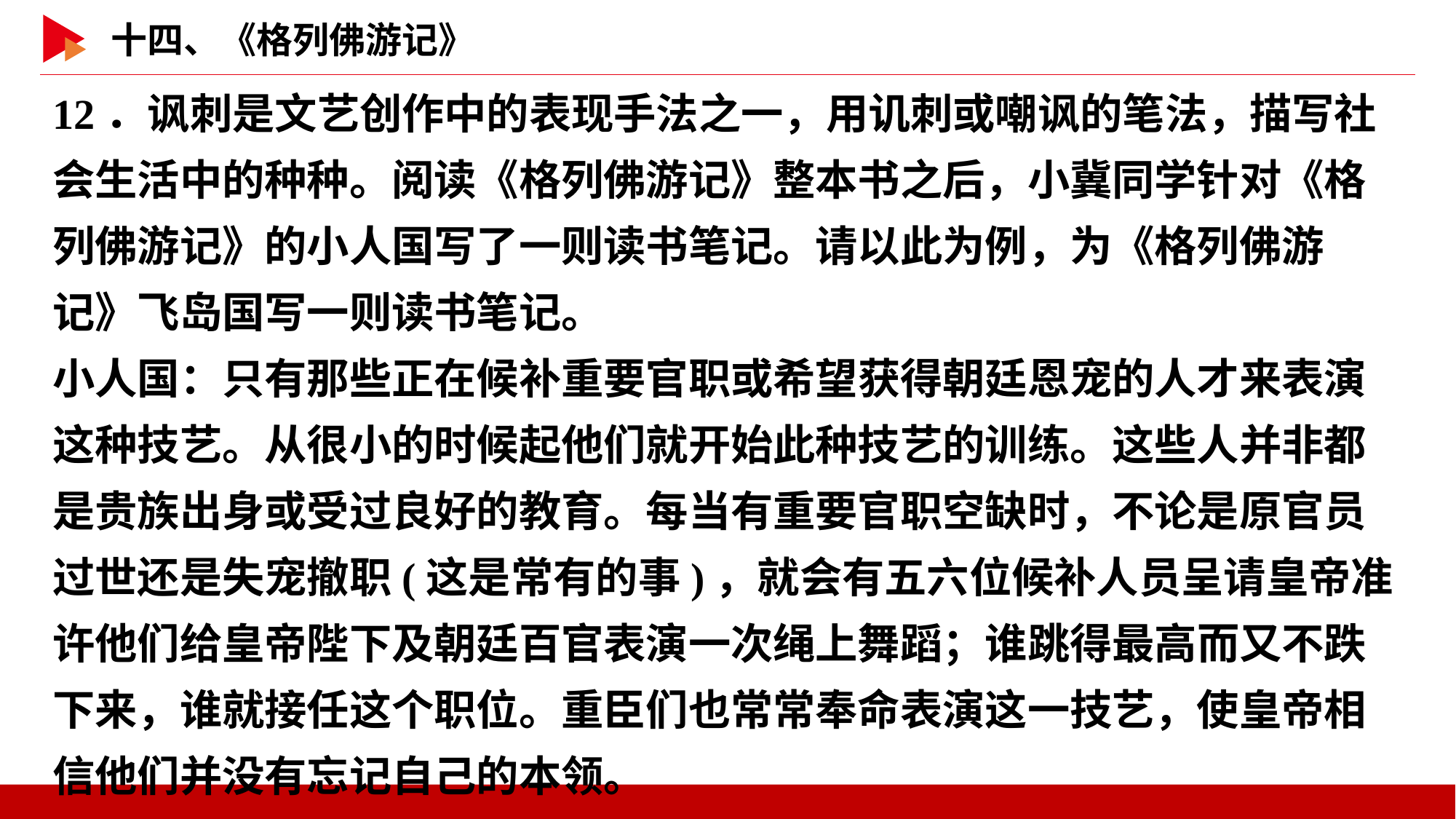

12．讽刺是文艺创作中的表现手法之一，用讥刺或嘲讽的笔法，描写社会生活中的种种。阅读《格列佛游记》整本书之后，小冀同学针对《格列佛游记》的小人国写了一则读书笔记。请以此为例，为《格列佛游记》飞岛国写一则读书笔记。
小人国：只有那些正在候补重要官职或希望获得朝廷恩宠的人才来表演这种技艺。从很小的时候起他们就开始此种技艺的训练。这些人并非都是贵族出身或受过良好的教育。每当有重要官职空缺时，不论是原官员过世还是失宠撤职(这是常有的事)，就会有五六位候补人员呈请皇帝准许他们给皇帝陛下及朝廷百官表演一次绳上舞蹈；谁跳得最高而又不跌下来，谁就接任这个职位。重臣们也常常奉命表演这一技艺，使皇帝相信他们并没有忘记自己的本领。